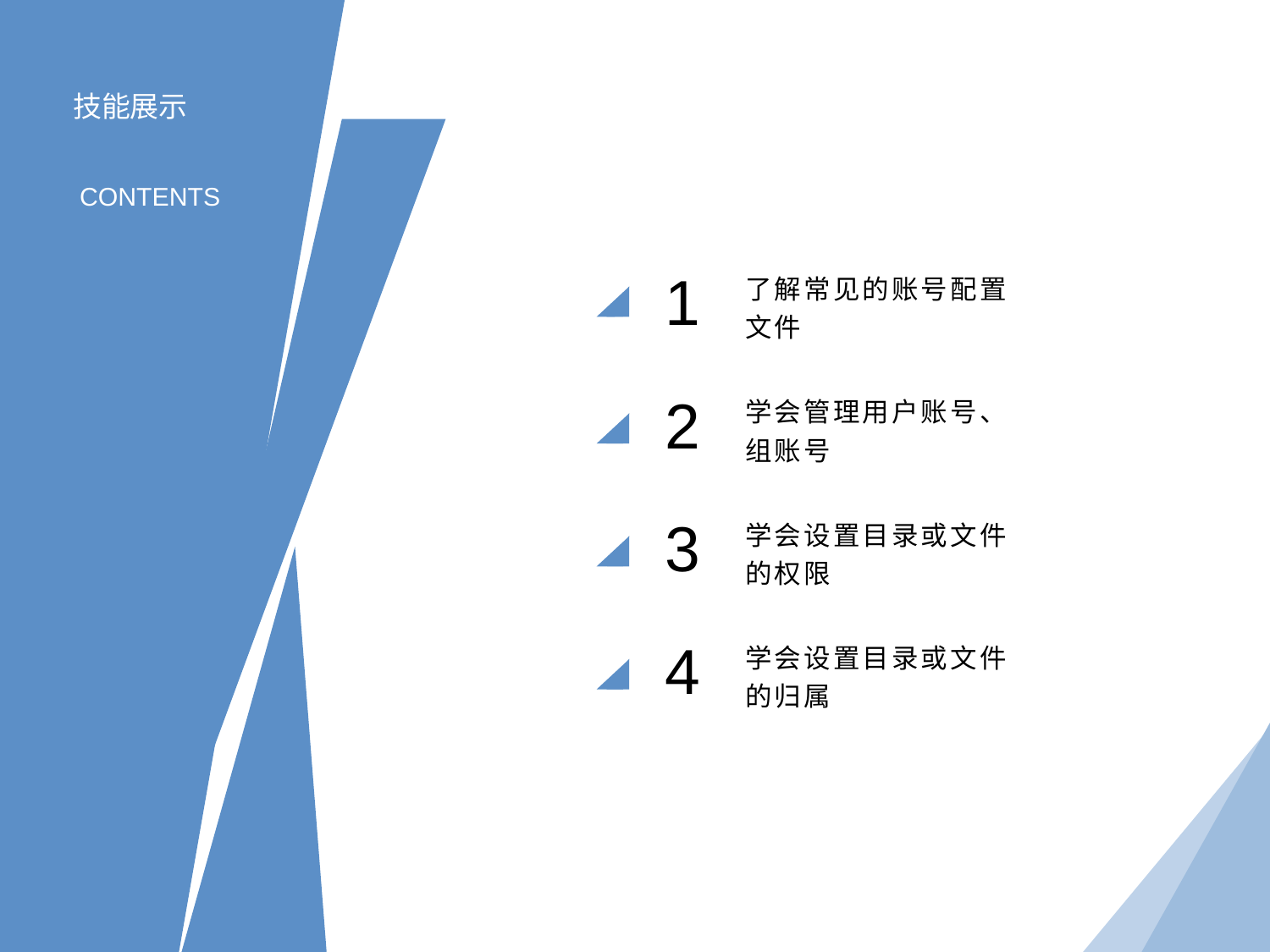

技能展示

CONTENTS
1
了解常见的账号配置文件

2
学会管理用户账号、组账号

3
学会设置目录或文件的权限

4
学会设置目录或文件的归属